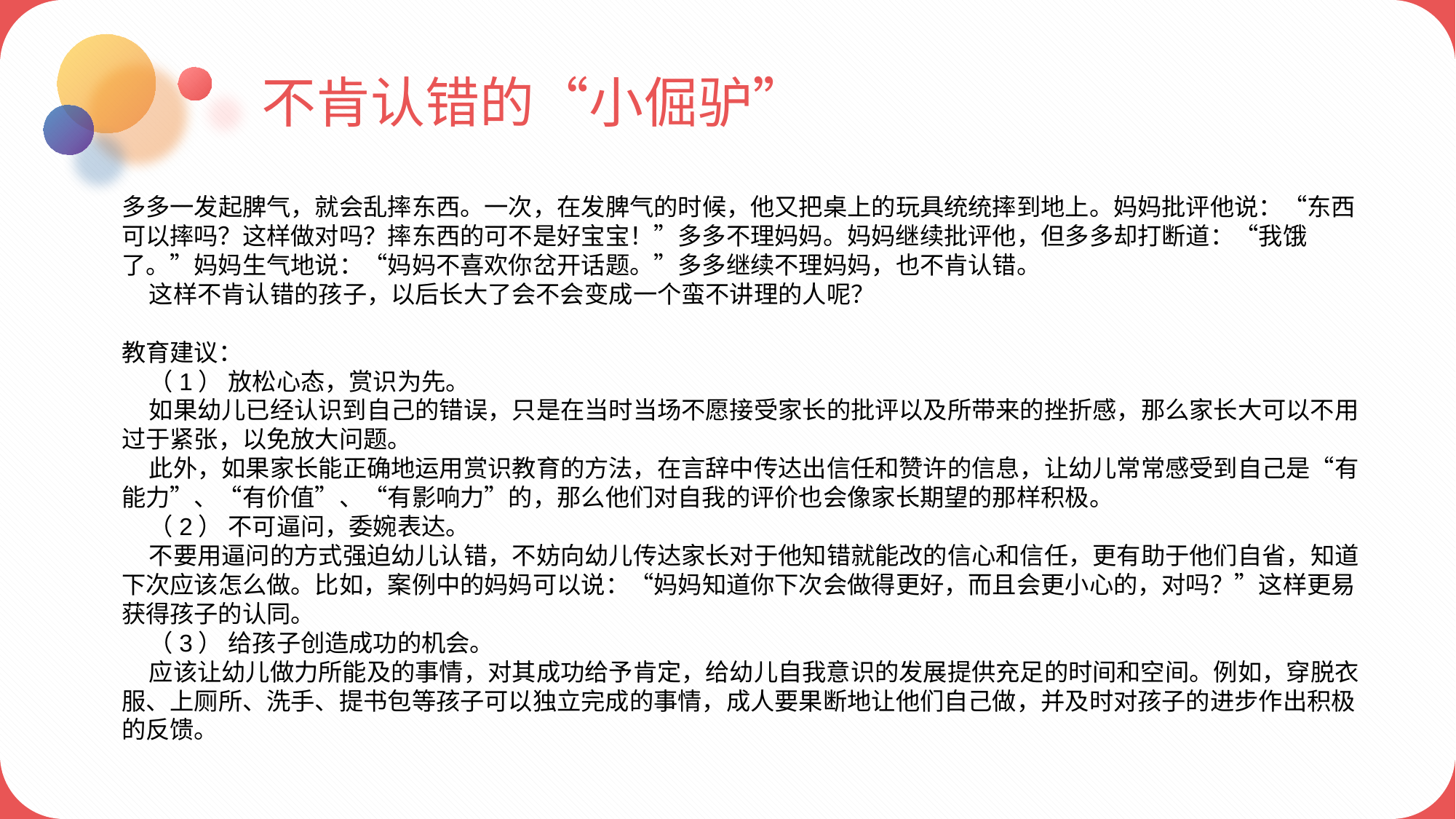

不肯认错的“小倔驴”
多多一发起脾气，就会乱摔东西。一次，在发脾气的时候，他又把桌上的玩具统统摔到地上。妈妈批评他说：“东西可以摔吗？这样做对吗？摔东西的可不是好宝宝！”多多不理妈妈。妈妈继续批评他，但多多却打断道：“我饿了。”妈妈生气地说：“妈妈不喜欢你岔开话题。”多多继续不理妈妈，也不肯认错。
    这样不肯认错的孩子，以后长大了会不会变成一个蛮不讲理的人呢？

教育建议：
    （1） 放松心态，赏识为先。
    如果幼儿已经认识到自己的错误，只是在当时当场不愿接受家长的批评以及所带来的挫折感，那么家长大可以不用过于紧张，以免放大问题。
    此外，如果家长能正确地运用赏识教育的方法，在言辞中传达出信任和赞许的信息，让幼儿常常感受到自己是“有能力”、“有价值”、“有影响力”的，那么他们对自我的评价也会像家长期望的那样积极。
    （2） 不可逼问，委婉表达。
    不要用逼问的方式强迫幼儿认错，不妨向幼儿传达家长对于他知错就能改的信心和信任，更有助于他们自省，知道下次应该怎么做。比如，案例中的妈妈可以说：“妈妈知道你下次会做得更好，而且会更小心的，对吗？”这样更易获得孩子的认同。
    （3） 给孩子创造成功的机会。
    应该让幼儿做力所能及的事情，对其成功给予肯定，给幼儿自我意识的发展提供充足的时间和空间。例如，穿脱衣服、上厕所、洗手、提书包等孩子可以独立完成的事情，成人要果断地让他们自己做，并及时对孩子的进步作出积极的反馈。